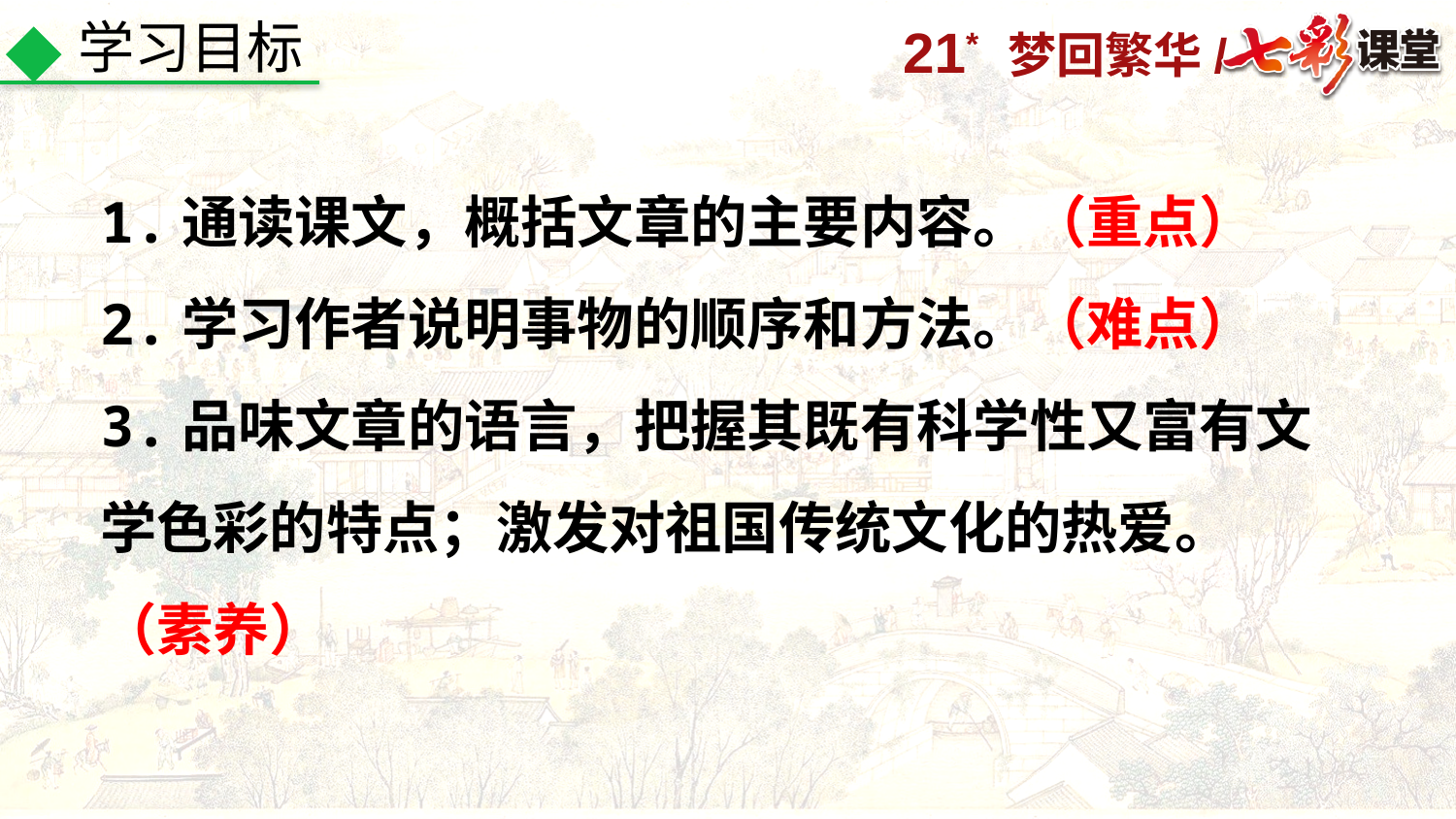

学习目标

1.通读课文，概括文章的主要内容。（重点）
2.学习作者说明事物的顺序和方法。（难点）
3.品味文章的语言，把握其既有科学性又富有文学色彩的特点；激发对祖国传统文化的热爱。
（素养）